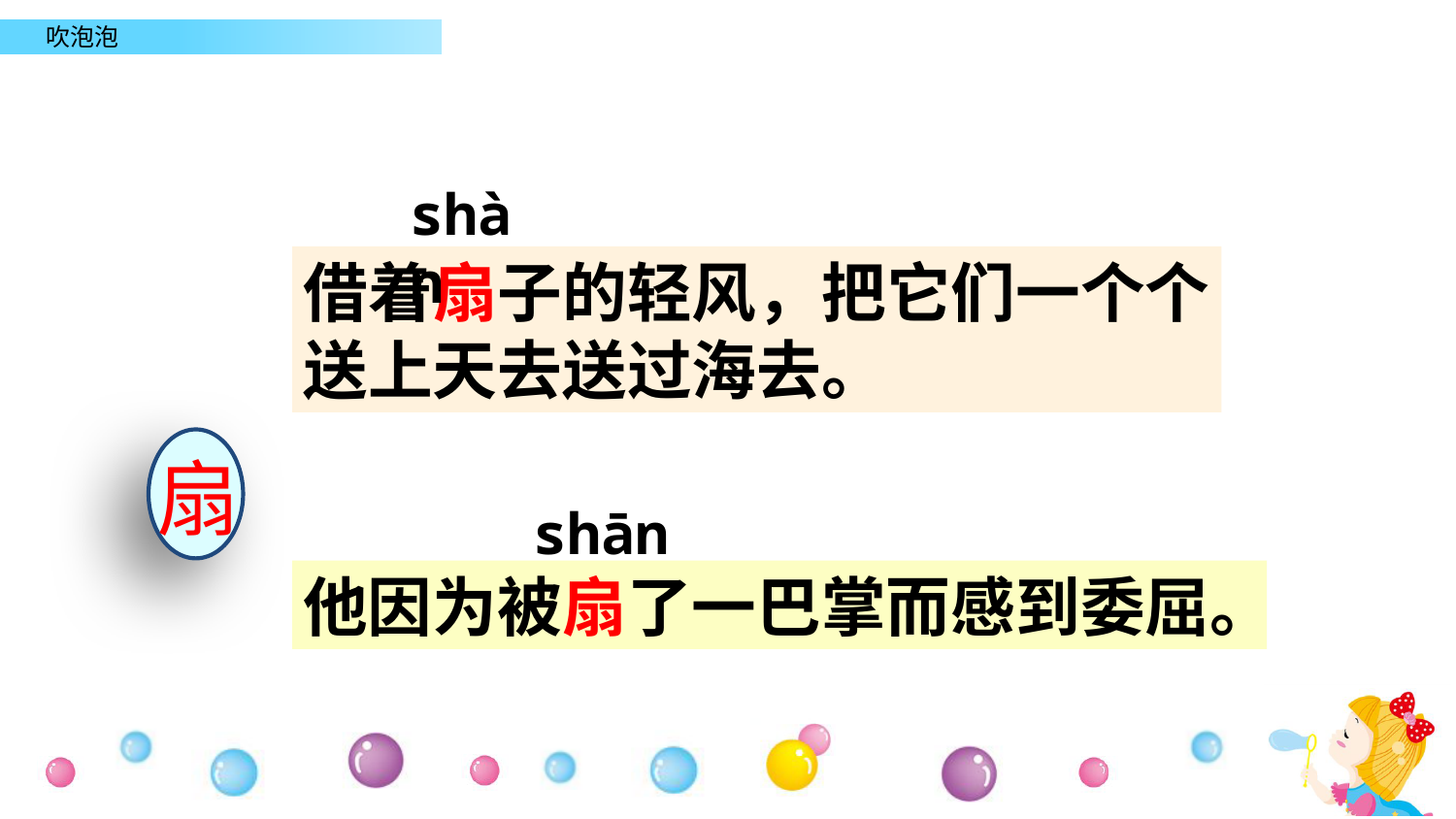

shàn
借着扇子的轻风，把它们一个个
送上天去送过海去。

扇
shān
他因为被扇了一巴掌而感到委屈。